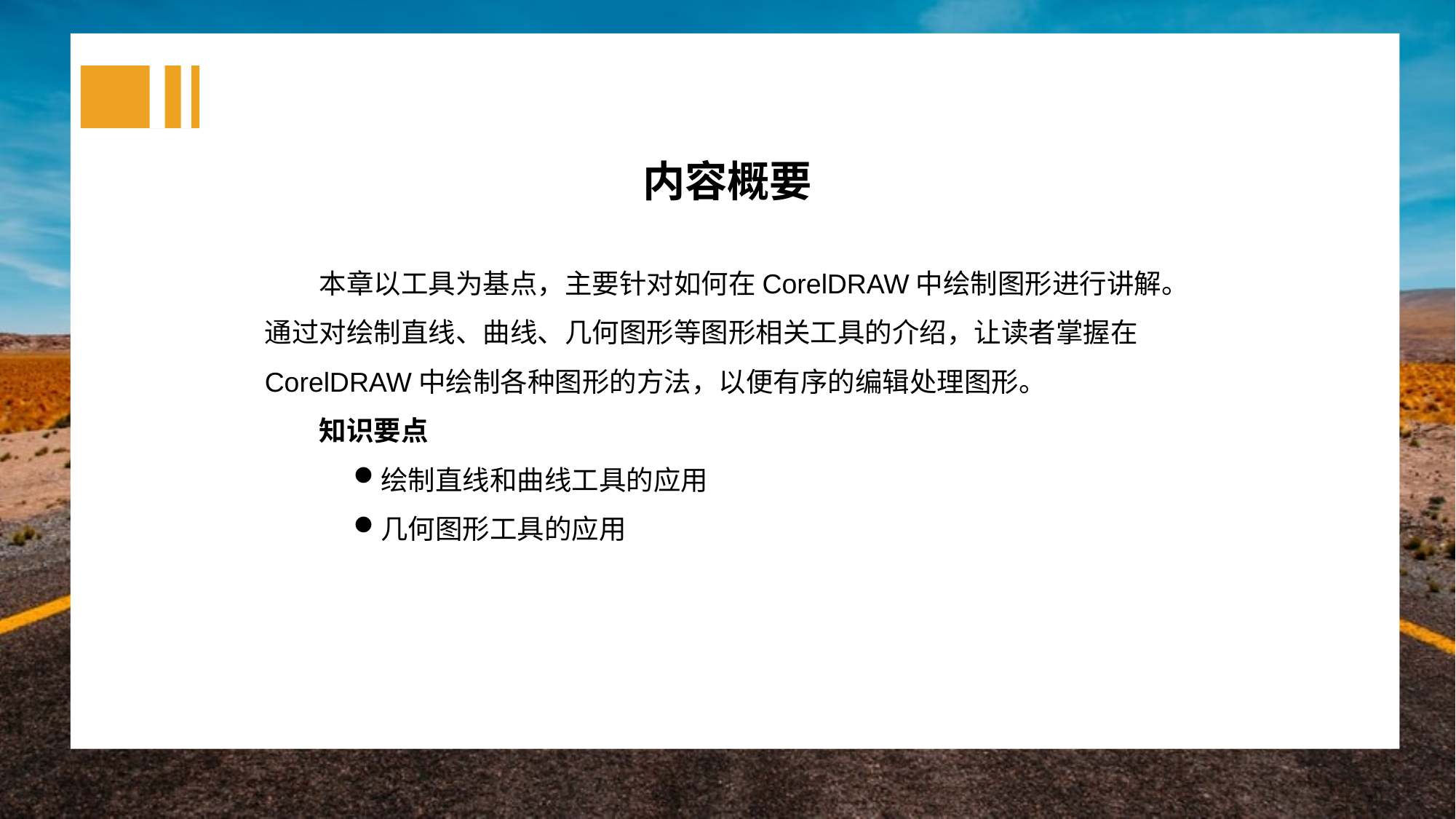

内容概要
本章以工具为基点，主要针对如何在CorelDRAW中绘制图形进行讲解。通过对绘制直线、曲线、几何图形等图形相关工具的介绍，让读者掌握在CorelDRAW中绘制各种图形的方法，以便有序的编辑处理图形。
知识要点
绘制直线和曲线工具的应用
几何图形工具的应用